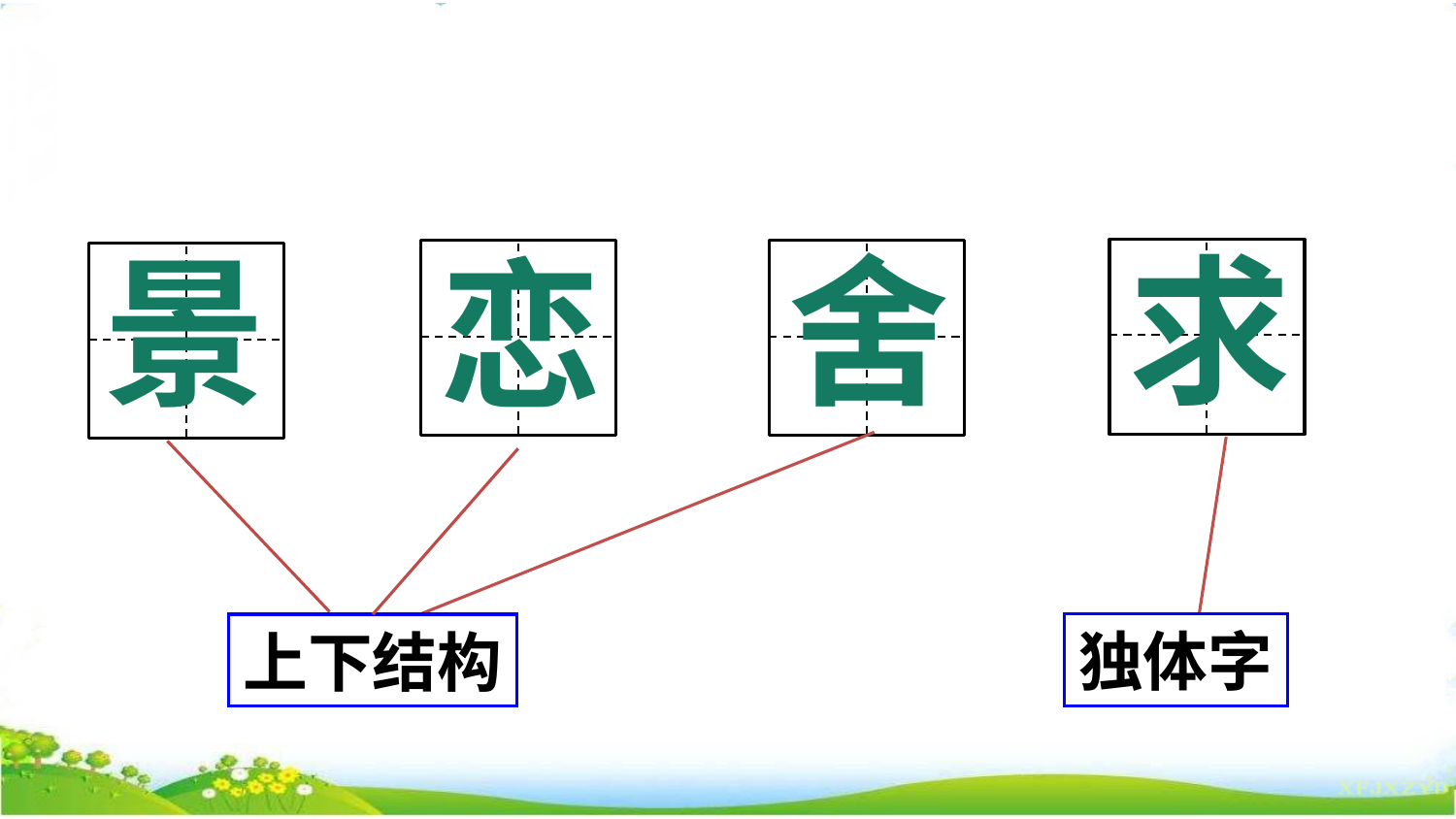

认读巩固
求

舍

景

恋

独体字
上下结构